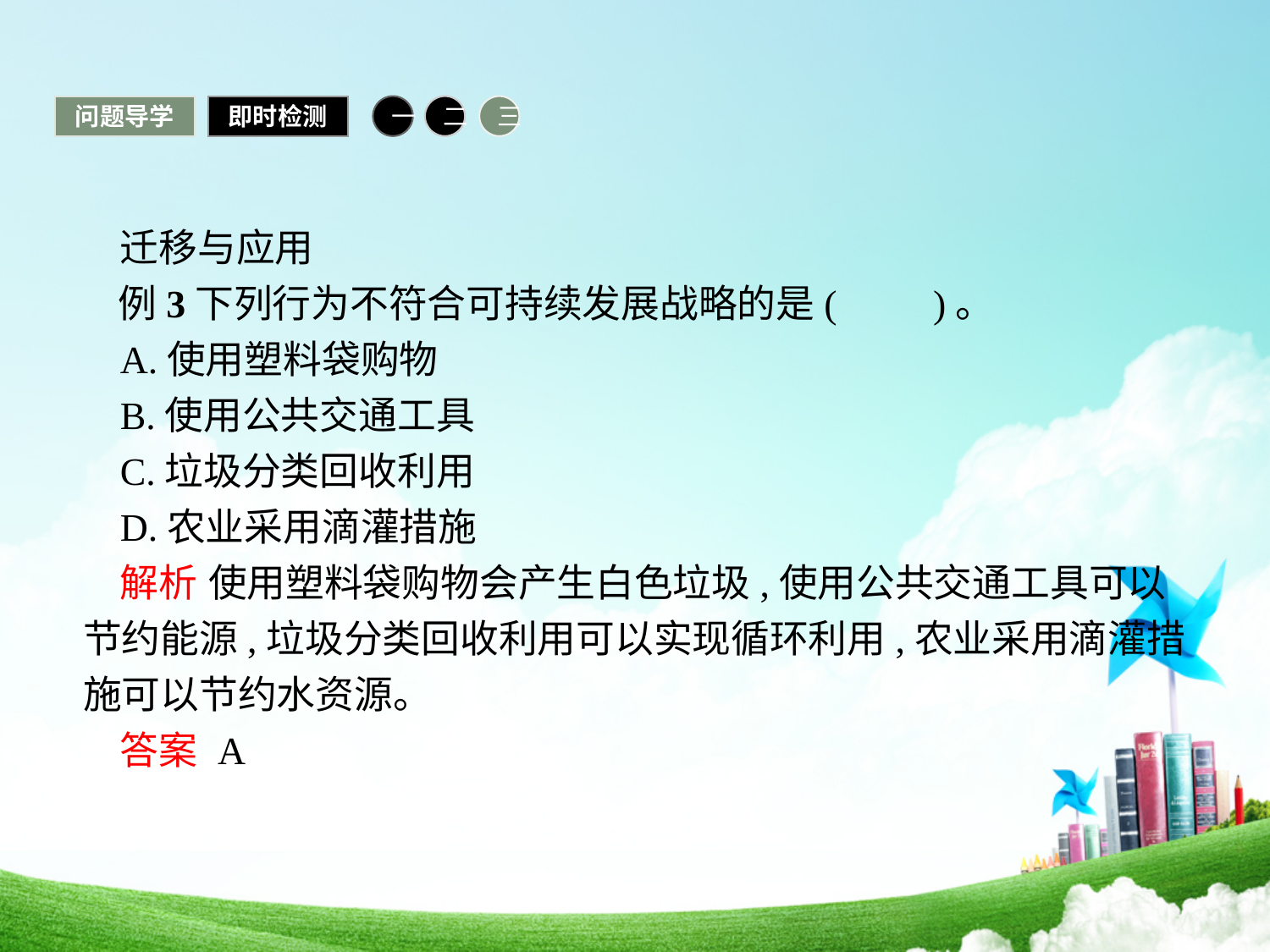

问题导学
即时检测
一
二
三
迁移与应用
例3下列行为不符合可持续发展战略的是(　　)。
A.使用塑料袋购物
B.使用公共交通工具
C.垃圾分类回收利用
D.农业采用滴灌措施
解析 使用塑料袋购物会产生白色垃圾,使用公共交通工具可以节约能源,垃圾分类回收利用可以实现循环利用,农业采用滴灌措施可以节约水资源。
答案 A